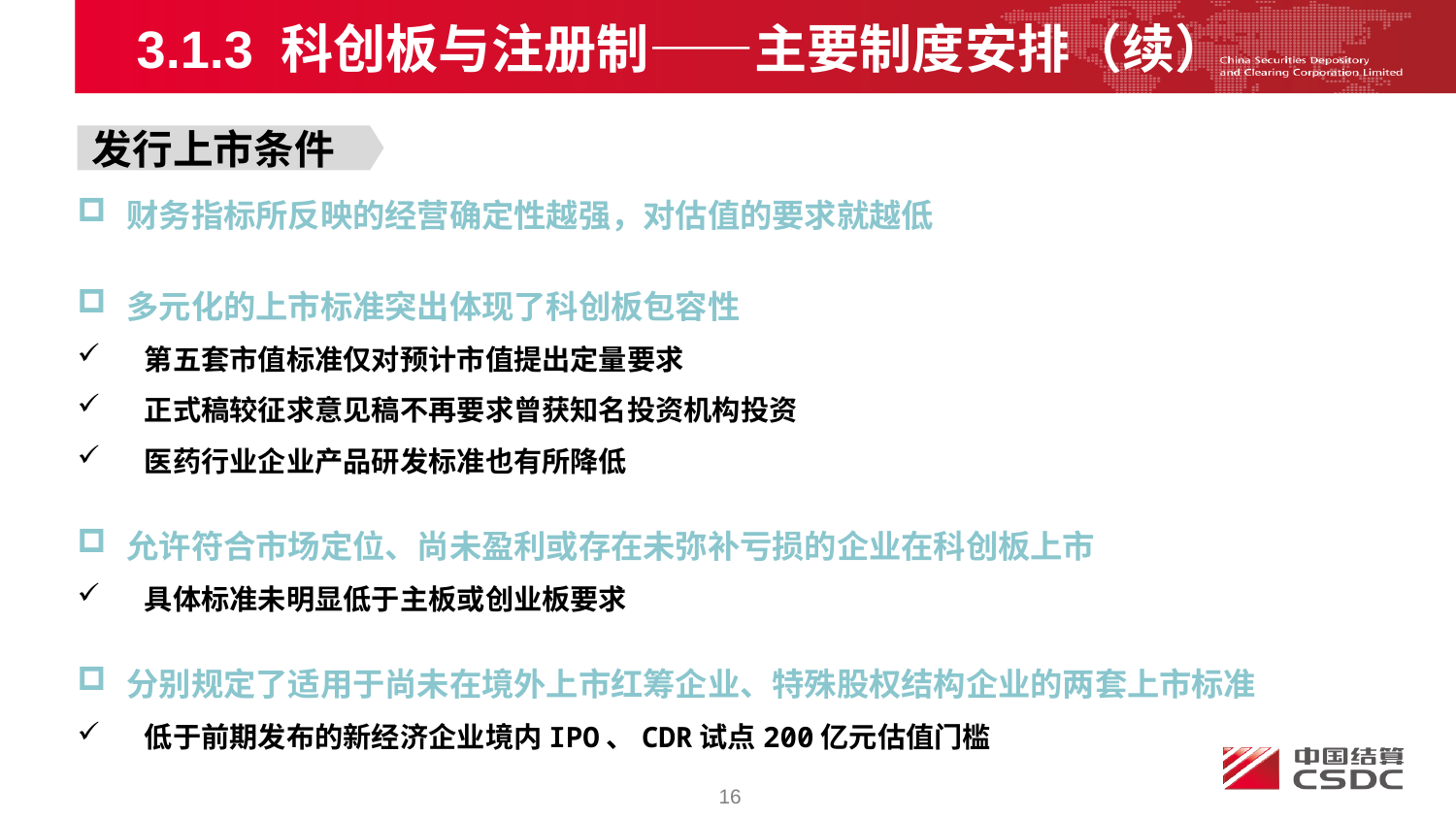

3.1.3 科创板与注册制——主要制度安排（续）
发行上市条件
 财务指标所反映的经营确定性越强，对估值的要求就越低

 多元化的上市标准突出体现了科创板包容性
    第五套市值标准仅对预计市值提出定量要求
    正式稿较征求意见稿不再要求曾获知名投资机构投资
    医药行业企业产品研发标准也有所降低

 允许符合市场定位、尚未盈利或存在未弥补亏损的企业在科创板上市
    具体标准未明显低于主板或创业板要求

 分别规定了适用于尚未在境外上市红筹企业、特殊股权结构企业的两套上市标准
    低于前期发布的新经济企业境内IPO、CDR试点200亿元估值门槛
16